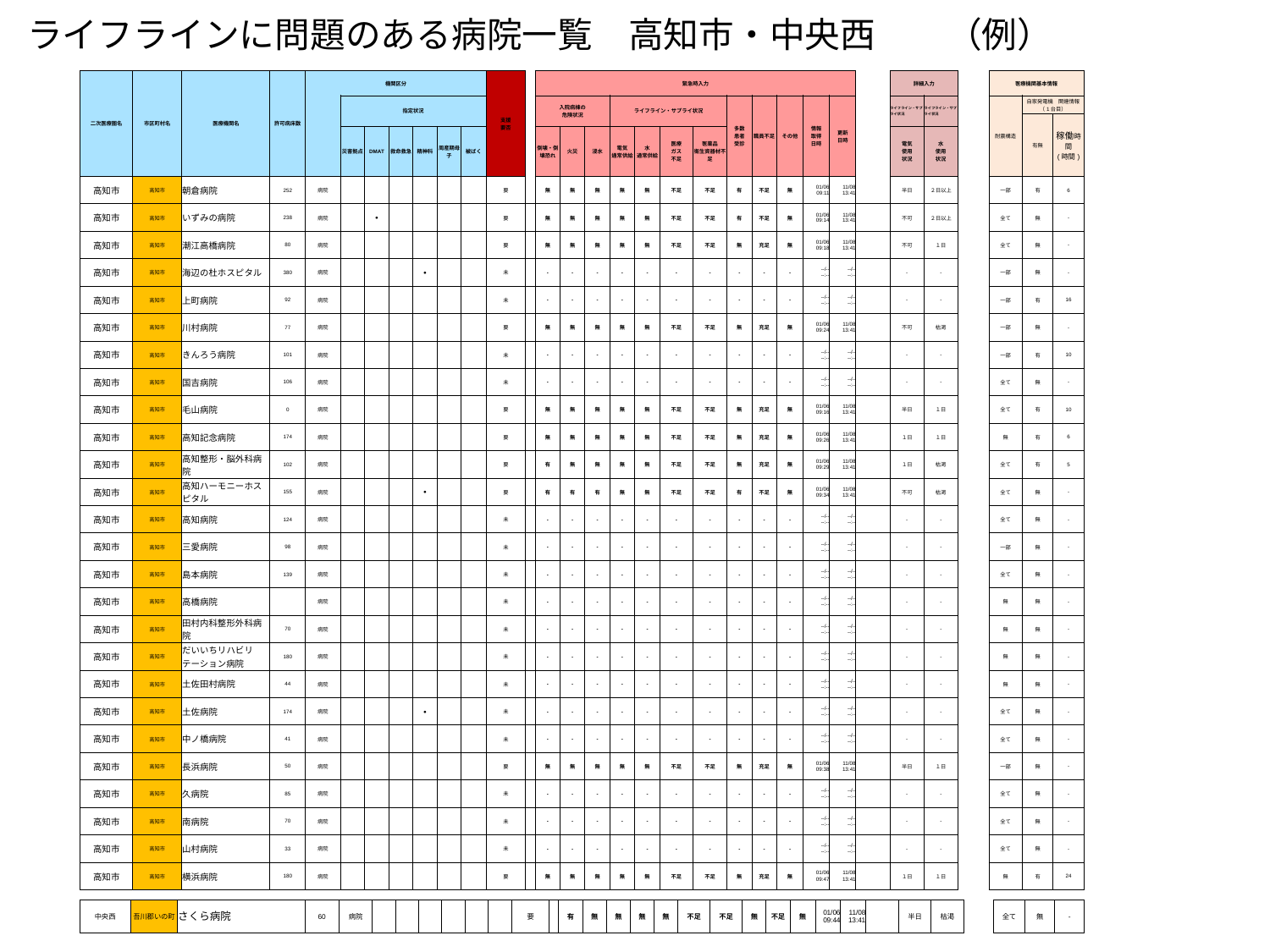

ライフラインに問題のある病院一覧　高知市・中央西　　（例）
| 二次医療圏名 | 市区町村名 | 医療機関名 | 許可病床数 | 機関区分 |  |  |  |  |  |  | 支援 要否 |  | 緊急時入力 |  |  |  |  |  |  |  |  |  |  |  |  | 詳細入力 |  |  | 医療機関基本情報 |  |  |
| --- | --- | --- | --- | --- | --- | --- | --- | --- | --- | --- | --- | --- | --- | --- | --- | --- | --- | --- | --- | --- | --- | --- | --- | --- | --- | --- | --- | --- | --- | --- | --- |
|  |  |  |  |  |  |  |  |  |  |  |  |  |  |  |  |  |  |  |  |  |  |  |  |  |  |  |  |  |  |  |  |
|  |  |  |  |  | 指定状況 |  |  |  |  |  |  |  | 入院病棟の 危険状況 |  |  | ライフライン・サプライ状況 |  |  |  | 多数 患者 受診 | 職員不足 | その他 | 情報 取得 日時 | 更新 日時 |  | ライフライン・サプライ状況 | ライフライン・サプライ状況 |  | 耐震構造 | 自家発電機　関連情報（1台目） |  |
|  |  |  |  |  |  |  |  |  |  |  |  |  |  |  |  |  |  |  |  |  |  |  |  |  |  |  |  |  |  | 有無 | 稼働時間 (時間) |
|  |  |  |  |  | 災害拠点 | DMAT | 救命救急 | 精神科 | 周産期母子 | 被ばく |  |  | 倒壊・倒壊恐れ | 火災 | 浸水 | 電気 通常供給 | 水 通常供給 | 医療 ガス 不足 | 医薬品 衛生資器材不足 |  |  |  |  |  |  | 電気 使用 状況 | 水 使用 状況 |  |  |  |  |
|  |  |  |  |  |  |  |  |  |  |  |  |  |  |  |  |  |  |  |  |  |  |  |  |  |  |  |  |  |  |  |  |
|  |  |  |  |  |  |  |  |  |  |  |  |  |  |  |  |  |  |  |  |  |  |  |  |  |  |  |  |  |  |  |  |
|  |  |  |  |  |  |  |  |  |  |  |  |  |  |  |  |  |  |  |  |  |  |  |  |  |  |  |  |  |  |  |  |
| 高知市 | 高知市 | 朝倉病院 | 252 | 病院 |  |  |  |  |  |  | 要 |  | 無 | 無 | 無 | 無 | 無 | 不足 | 不足 | 有 | 不足 | 無 | 01/06 09:11 | 11/08 13:41 |  | 半日 | ２日以上 |  | 一部 | 有 | 6 |
| 高知市 | 高知市 | いずみの病院 | 238 | 病院 |  | ● |  |  |  |  | 要 |  | 無 | 無 | 無 | 無 | 無 | 不足 | 不足 | 有 | 不足 | 無 | 01/06 09:14 | 11/08 13:41 |  | 不可 | ２日以上 |  | 全て | 無 | - |
| 高知市 | 高知市 | 潮江高橋病院 | 80 | 病院 |  |  |  |  |  |  | 要 |  | 無 | 無 | 無 | 無 | 無 | 不足 | 不足 | 無 | 充足 | 無 | 01/06 09:18 | 11/08 13:41 |  | 不可 | １日 |  | 全て | 無 | - |
| 高知市 | 高知市 | 海辺の杜ホスピタル | 380 | 病院 |  |  |  | ● |  |  | 未 |  | - | - | - | - | - | - | - | - | - | - | --/-- --:-- | --/-- --:-- |  | - | - |  | 一部 | 無 | - |
| 高知市 | 高知市 | 上町病院 | 92 | 病院 |  |  |  |  |  |  | 未 |  | - | - | - | - | - | - | - | - | - | - | --/-- --:-- | --/-- --:-- |  | - | - |  | 一部 | 有 | 16 |
| 高知市 | 高知市 | 川村病院 | 77 | 病院 |  |  |  |  |  |  | 要 |  | 無 | 無 | 無 | 無 | 無 | 不足 | 不足 | 無 | 充足 | 無 | 01/06 09:24 | 11/08 13:41 |  | 不可 | 枯渇 |  | 一部 | 無 | - |
| 高知市 | 高知市 | きんろう病院 | 101 | 病院 |  |  |  |  |  |  | 未 |  | - | - | - | - | - | - | - | - | - | - | --/-- --:-- | --/-- --:-- |  | - | - |  | 一部 | 有 | 10 |
| 高知市 | 高知市 | 国吉病院 | 106 | 病院 |  |  |  |  |  |  | 未 |  | - | - | - | - | - | - | - | - | - | - | --/-- --:-- | --/-- --:-- |  | - | - |  | 全て | 無 | - |
| 高知市 | 高知市 | 毛山病院 | 0 | 病院 |  |  |  |  |  |  | 要 |  | 無 | 無 | 無 | 無 | 無 | 不足 | 不足 | 無 | 充足 | 無 | 01/06 09:16 | 11/08 13:41 |  | 半日 | １日 |  | 全て | 有 | 10 |
| 高知市 | 高知市 | 高知記念病院 | 174 | 病院 |  |  |  |  |  |  | 要 |  | 無 | 無 | 無 | 無 | 無 | 不足 | 不足 | 無 | 充足 | 無 | 01/06 09:26 | 11/08 13:41 |  | １日 | １日 |  | 無 | 有 | 6 |
| 高知市 | 高知市 | 高知整形・脳外科病院 | 102 | 病院 |  |  |  |  |  |  | 要 |  | 有 | 無 | 無 | 無 | 無 | 不足 | 不足 | 無 | 充足 | 無 | 01/06 09:29 | 11/08 13:41 |  | １日 | 枯渇 |  | 全て | 有 | 5 |
| 高知市 | 高知市 | 高知ハーモニーホスピタル | 155 | 病院 |  |  |  | ● |  |  | 要 |  | 有 | 有 | 有 | 無 | 無 | 不足 | 不足 | 有 | 不足 | 無 | 01/06 09:34 | 11/08 13:41 |  | 不可 | 枯渇 |  | 全て | 無 | - |
| 高知市 | 高知市 | 高知病院 | 124 | 病院 |  |  |  |  |  |  | 未 |  | - | - | - | - | - | - | - | - | - | - | --/-- --:-- | --/-- --:-- |  | - | - |  | 全て | 無 | - |
| 高知市 | 高知市 | 三愛病院 | 98 | 病院 |  |  |  |  |  |  | 未 |  | - | - | - | - | - | - | - | - | - | - | --/-- --:-- | --/-- --:-- |  | - | - |  | 一部 | 無 | - |
| 高知市 | 高知市 | 島本病院 | 139 | 病院 |  |  |  |  |  |  | 未 |  | - | - | - | - | - | - | - | - | - | - | --/-- --:-- | --/-- --:-- |  | - | - |  | 全て | 無 | - |
| 高知市 | 高知市 | 高橋病院 |  | 病院 |  |  |  |  |  |  | 未 |  | - | - | - | - | - | - | - | - | - | - | --/-- --:-- | --/-- --:-- |  | - | - |  | 無 | 無 | - |
| 高知市 | 高知市 | 田村内科整形外科病院 | 70 | 病院 |  |  |  |  |  |  | 未 |  | - | - | - | - | - | - | - | - | - | - | --/-- --:-- | --/-- --:-- |  | - | - |  | 無 | 無 | - |
| 高知市 | 高知市 | だいいちリハビリテーション病院 | 180 | 病院 |  |  |  |  |  |  | 未 |  | - | - | - | - | - | - | - | - | - | - | --/-- --:-- | --/-- --:-- |  | - | - |  | 無 | 無 | - |
| 高知市 | 高知市 | 土佐田村病院 | 44 | 病院 |  |  |  |  |  |  | 未 |  | - | - | - | - | - | - | - | - | - | - | --/-- --:-- | --/-- --:-- |  | - | - |  | 無 | 無 | - |
| 高知市 | 高知市 | 土佐病院 | 174 | 病院 |  |  |  | ● |  |  | 未 |  | - | - | - | - | - | - | - | - | - | - | --/-- --:-- | --/-- --:-- |  | - | - |  | 全て | 無 | - |
| 高知市 | 高知市 | 中ノ橋病院 | 41 | 病院 |  |  |  |  |  |  | 未 |  | - | - | - | - | - | - | - | - | - | - | --/-- --:-- | --/-- --:-- |  | - | - |  | 全て | 無 | - |
| 高知市 | 高知市 | 長浜病院 | 50 | 病院 |  |  |  |  |  |  | 要 |  | 無 | 無 | 無 | 無 | 無 | 不足 | 不足 | 無 | 充足 | 無 | 01/06 09:38 | 11/08 13:41 |  | 半日 | １日 |  | 一部 | 無 | - |
| 高知市 | 高知市 | 久病院 | 85 | 病院 |  |  |  |  |  |  | 未 |  | - | - | - | - | - | - | - | - | - | - | --/-- --:-- | --/-- --:-- |  | - | - |  | 全て | 無 | - |
| 高知市 | 高知市 | 南病院 | 70 | 病院 |  |  |  |  |  |  | 未 |  | - | - | - | - | - | - | - | - | - | - | --/-- --:-- | --/-- --:-- |  | - | - |  | 全て | 無 | - |
| 高知市 | 高知市 | 山村病院 | 33 | 病院 |  |  |  |  |  |  | 未 |  | - | - | - | - | - | - | - | - | - | - | --/-- --:-- | --/-- --:-- |  | - | - |  | 全て | 無 | - |
| 高知市 | 高知市 | 横浜病院 | 180 | 病院 |  |  |  |  |  |  | 要 |  | 無 | 無 | 無 | 無 | 無 | 不足 | 不足 | 無 | 充足 | 無 | 01/06 09:47 | 11/08 13:41 |  | １日 | １日 |  | 無 | 有 | 24 |
| 中央西 | 吾川郡いの町 | さくら病院 | 60 | 病院 |  |  |  |  |  |  | 要 |  | 有 | 無 | 無 | 無 | 無 | 不足 | 不足 | 無 | 不足 | 無 | 01/06 09:44 | 11/08 13:41 |  | 半日 | 枯渇 |  | 全て | 無 | - |
| --- | --- | --- | --- | --- | --- | --- | --- | --- | --- | --- | --- | --- | --- | --- | --- | --- | --- | --- | --- | --- | --- | --- | --- | --- | --- | --- | --- | --- | --- | --- | --- |